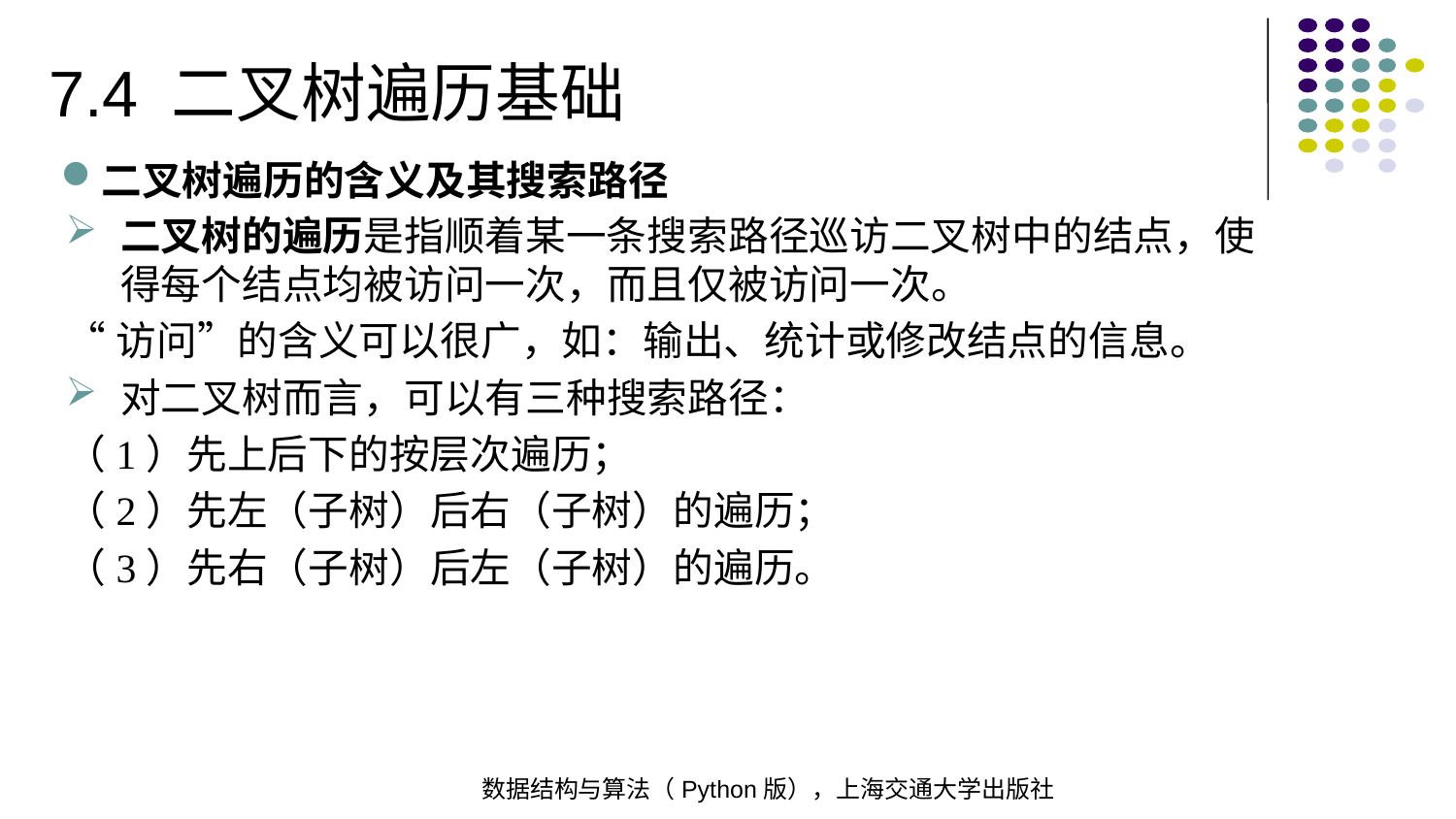

7.4 二叉树遍历基础
二叉树遍历的含义及其搜索路径
二叉树的遍历是指顺着某一条搜索路径巡访二叉树中的结点，使得每个结点均被访问一次，而且仅被访问一次。
“访问”的含义可以很广，如：输出、统计或修改结点的信息。
对二叉树而言，可以有三种搜索路径：
（1）先上后下的按层次遍历；
（2）先左（子树）后右（子树）的遍历；
（3）先右（子树）后左（子树）的遍历。